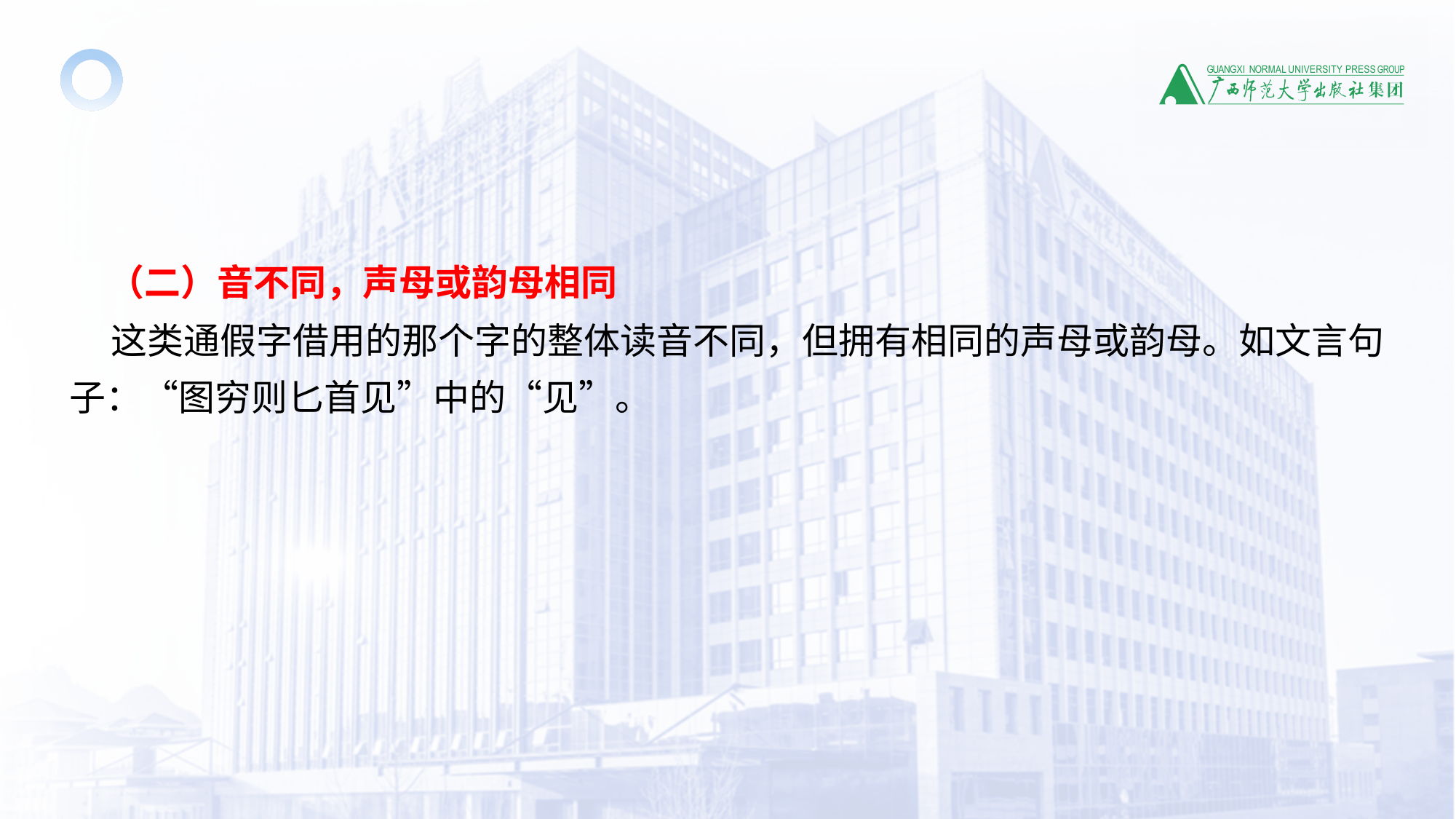

（二）音不同，声母或韵母相同
    这类通假字借用的那个字的整体读音不同，但拥有相同的声母或韵母。如文言句子：“图穷则匕首见”中的“见”。